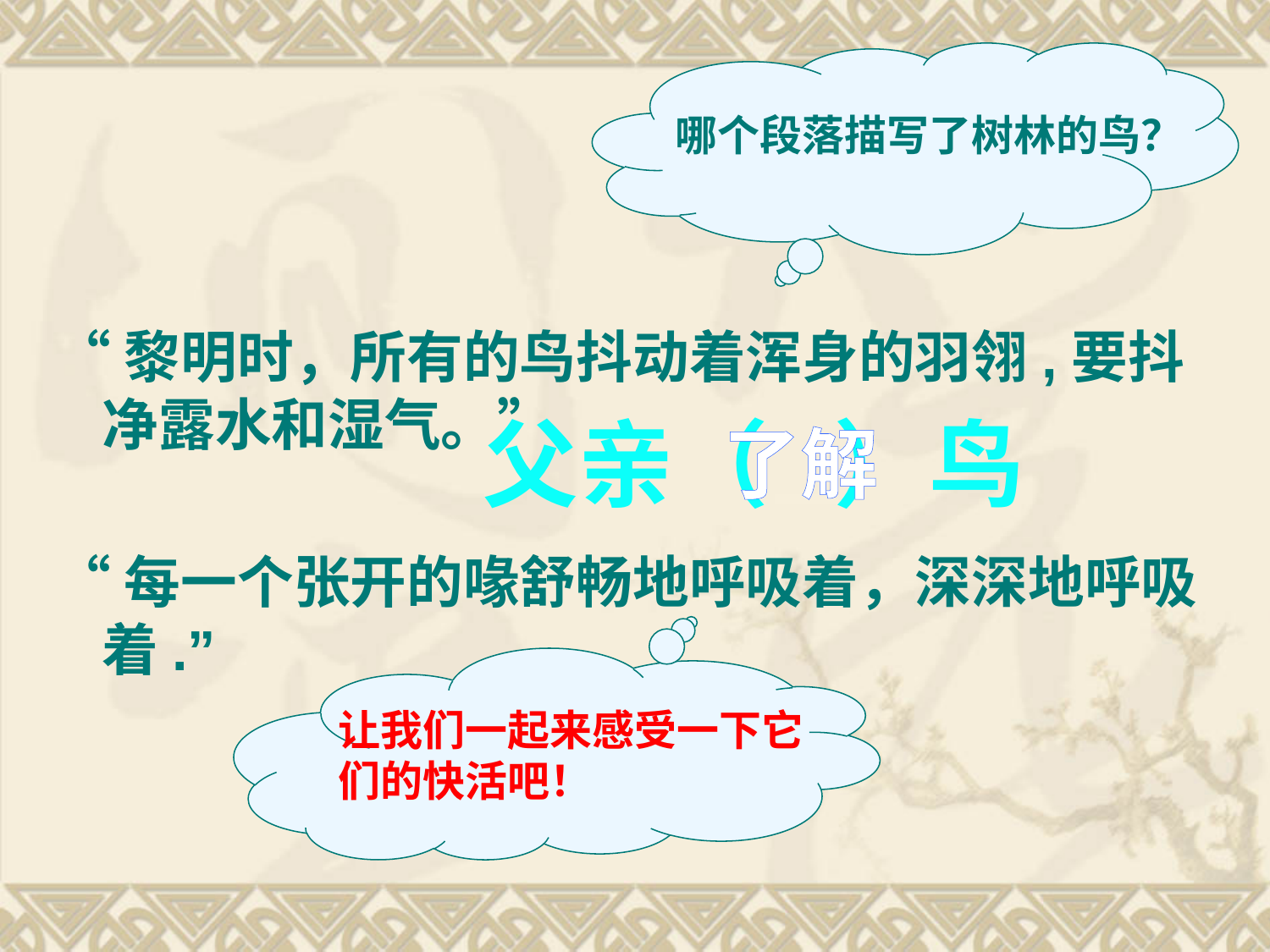

#
哪个段落描写了树林的鸟？
“黎明时，所有的鸟抖动着浑身的羽翎,要抖净露水和湿气。”

“每一个张开的喙舒畅地呼吸着，深深地呼吸着.”

父亲（   ）鸟
了解

让我们一起来感受一下它们的快活吧！